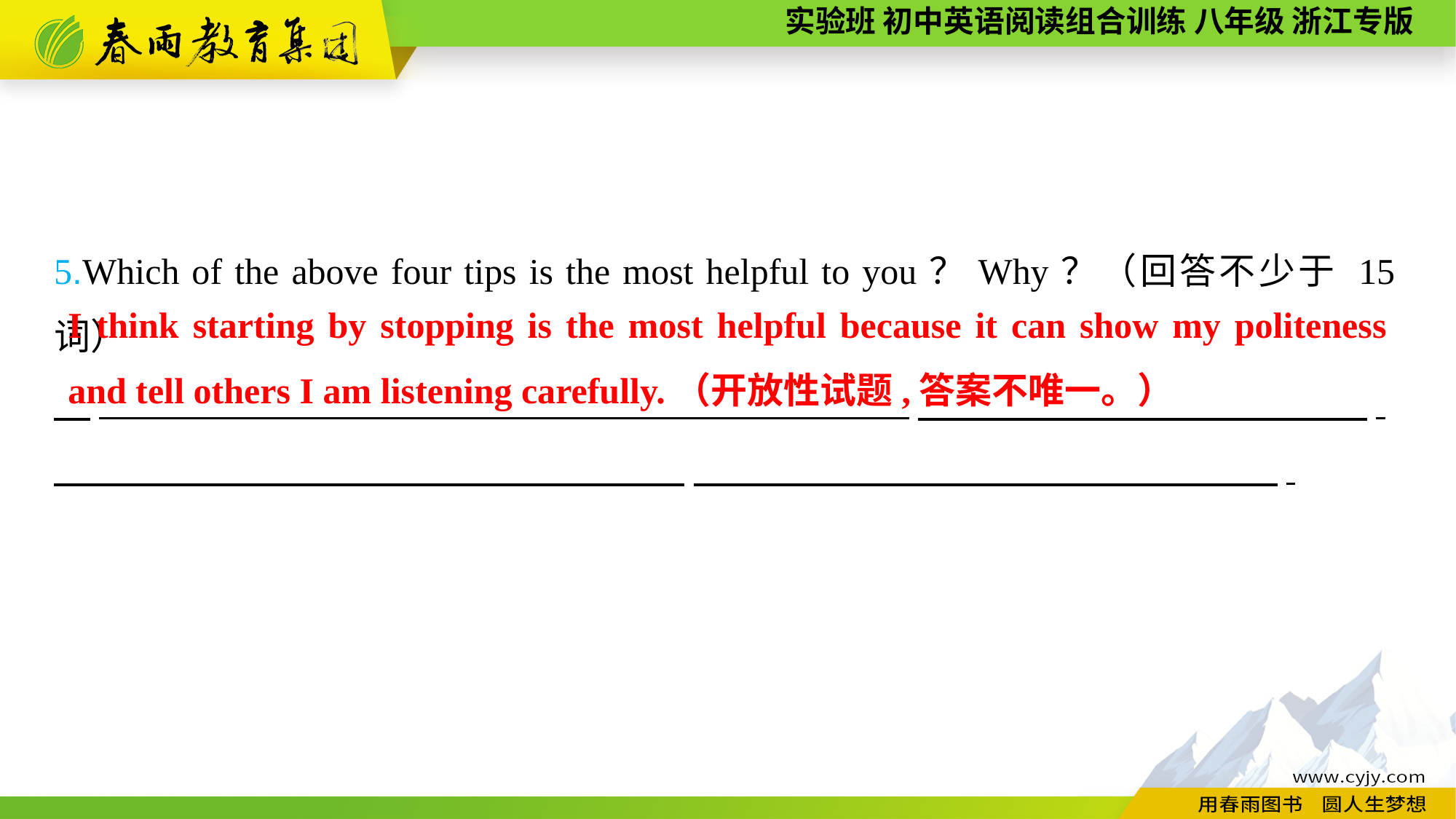

5.Which of the above four tips is the most helpful to you？Why？（回答不少于 15词）
　v                                                                                       　　                                              .
                                                                             　　　                                                          .
I think starting by stopping is the most helpful because it can show my politeness and tell others I am listening carefully.（开放性试题,答案不唯一。）